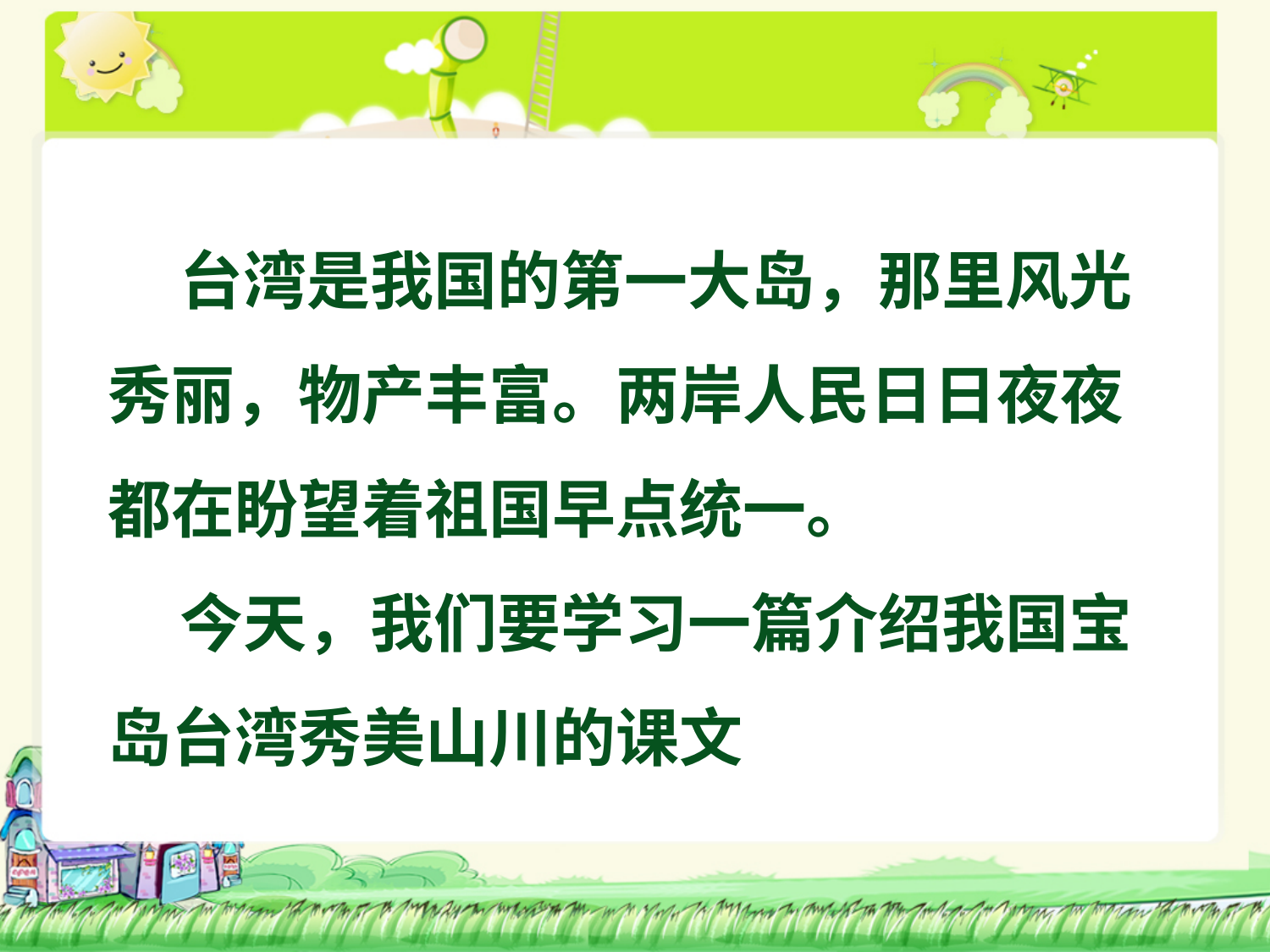

台湾是我国的第一大岛，那里风光秀丽，物产丰富。两岸人民日日夜夜都在盼望着祖国早点统一。
    今天，我们要学习一篇介绍我国宝岛台湾秀美山川的课文